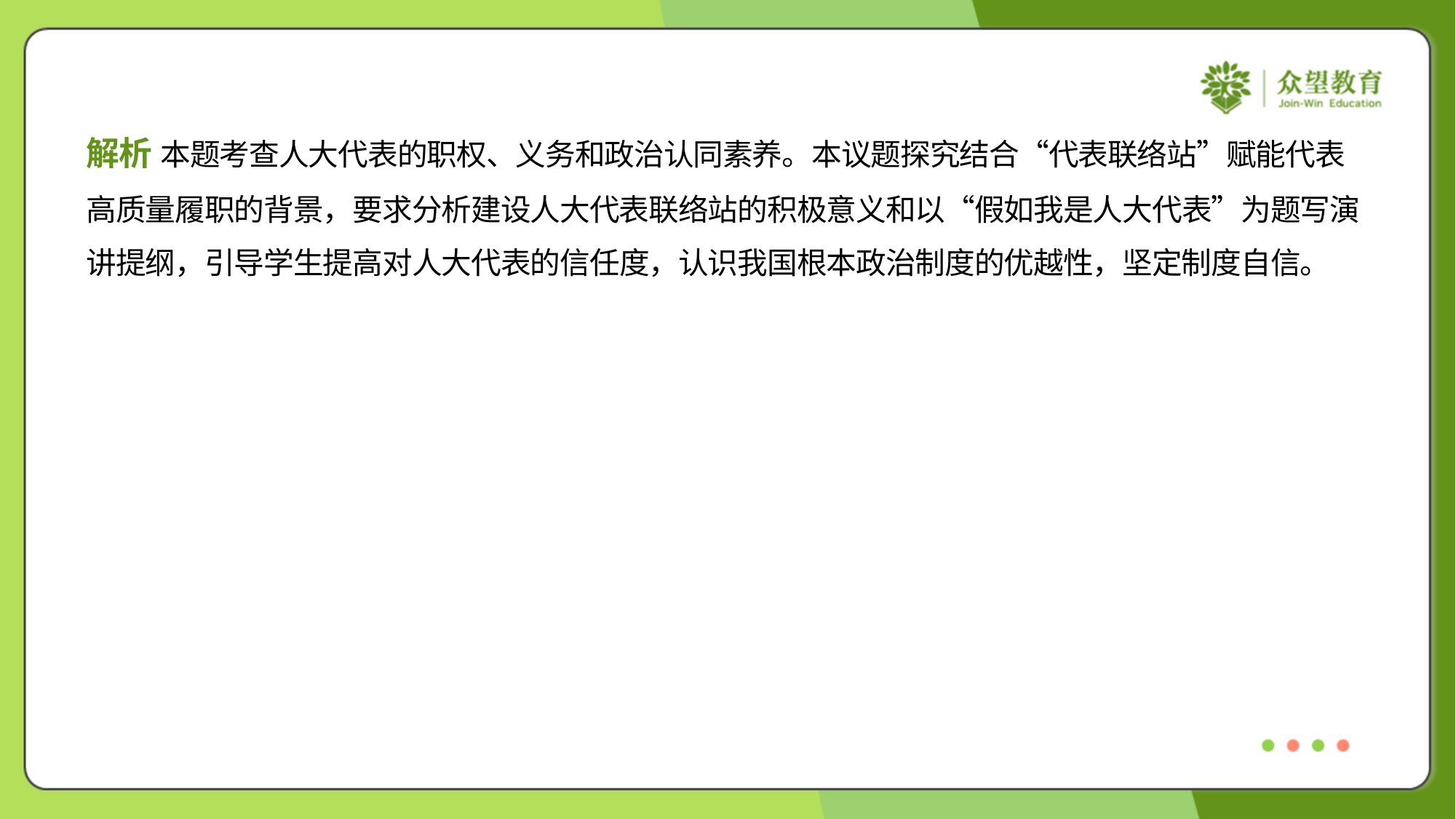

解析 本题考查人大代表的职权、义务和政治认同素养。本议题探究结合“代表联络站”赋能代表
高质量履职的背景，要求分析建设人大代表联络站的积极意义和以“假如我是人大代表”为题写演
讲提纲，引导学生提高对人大代表的信任度，认识我国根本政治制度的优越性，坚定制度自信。